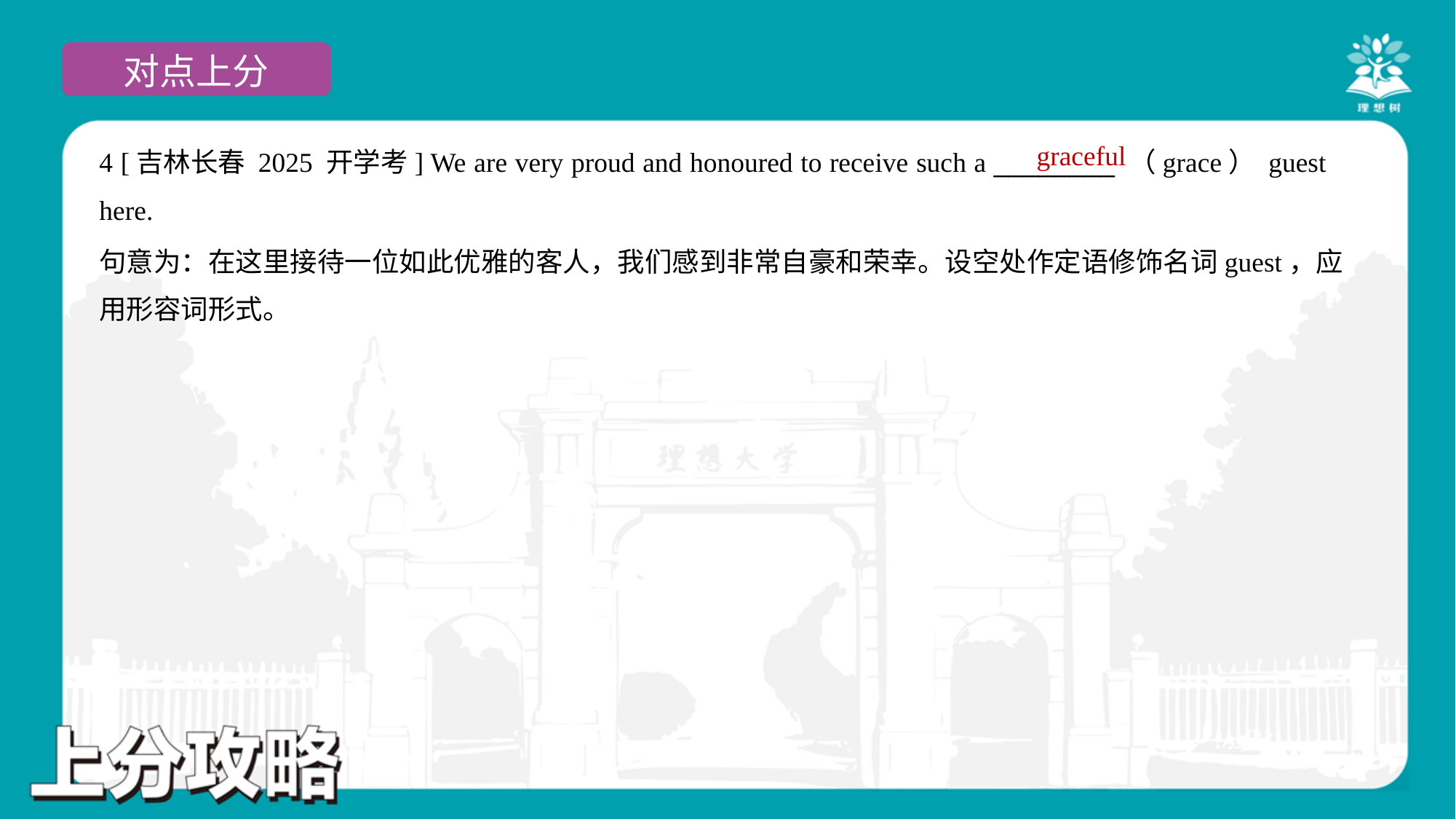

graceful
4 [吉林长春 2025 开学考] We are very proud and honoured to receive such a ________ （grace） guest
here.
句意为：在这里接待一位如此优雅的客人，我们感到非常自豪和荣幸。设空处作定语修饰名词guest，应
用形容词形式。